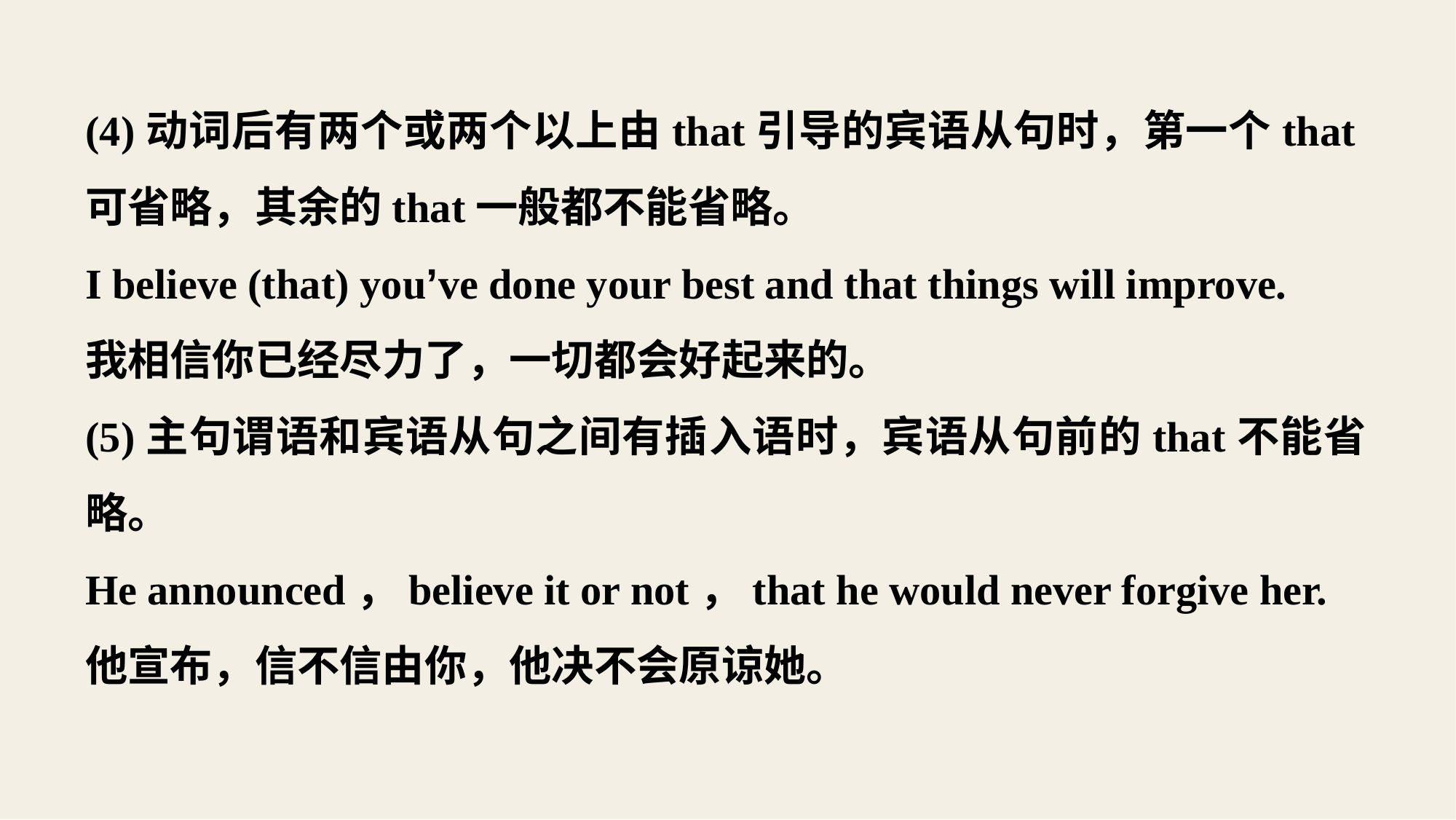

(4)动词后有两个或两个以上由that引导的宾语从句时，第一个that可省略，其余的that一般都不能省略。
I believe (that) you’ve done your best and that things will improve.
我相信你已经尽力了，一切都会好起来的。
(5)主句谓语和宾语从句之间有插入语时，宾语从句前的that不能省略。
He announced，believe it or not，that he would never forgive her.
他宣布，信不信由你，他决不会原谅她。